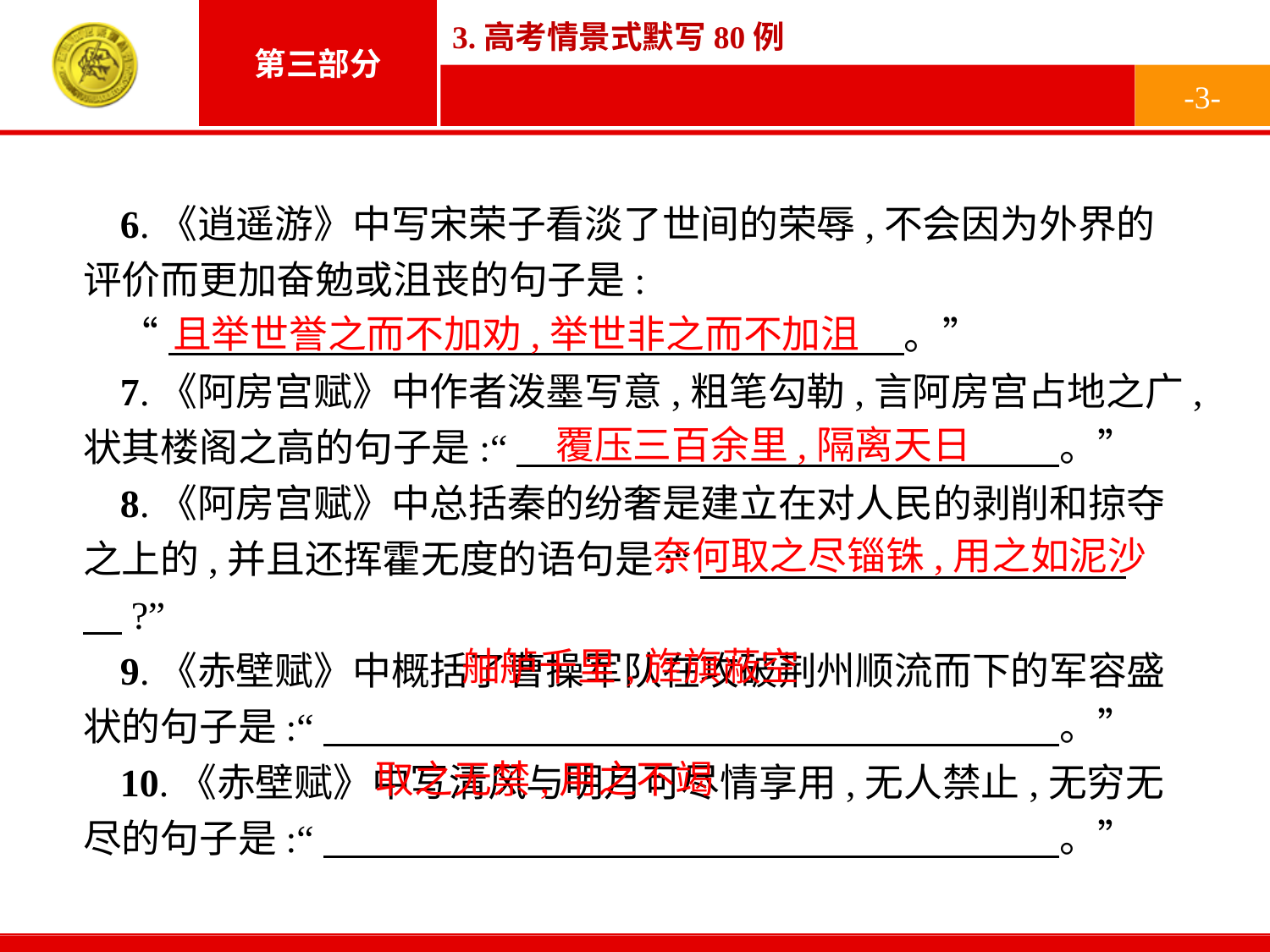

-3-
6.《逍遥游》中写宋荣子看淡了世间的荣辱,不会因为外界的评价而更加奋勉或沮丧的句子是:
“　　　　　　　　　　　　　　　　　　　。”
7.《阿房宫赋》中作者泼墨写意,粗笔勾勒,言阿房宫占地之广,状其楼阁之高的句子是:“　　　　　　　　　　　　　　。”
8.《阿房宫赋》中总括秦的纷奢是建立在对人民的剥削和掠夺之上的,并且还挥霍无度的语句是:“　　　　　　　　　　　　?”
9.《赤壁赋》中概括了曹操军队在攻破荆州顺流而下的军容盛状的句子是:“　　　　　　　　　　　　　　　　　　　。”
10.《赤壁赋》中写清风与明月可尽情享用,无人禁止,无穷无尽的句子是:“　　　　　　　　　　　　　　　　　　　。”
且举世誉之而不加劝,举世非之而不加沮
覆压三百余里,隔离天日
奈何取之尽锱铢,用之如泥沙
舳舻千里,旌旗蔽空
取之无禁,用之不竭